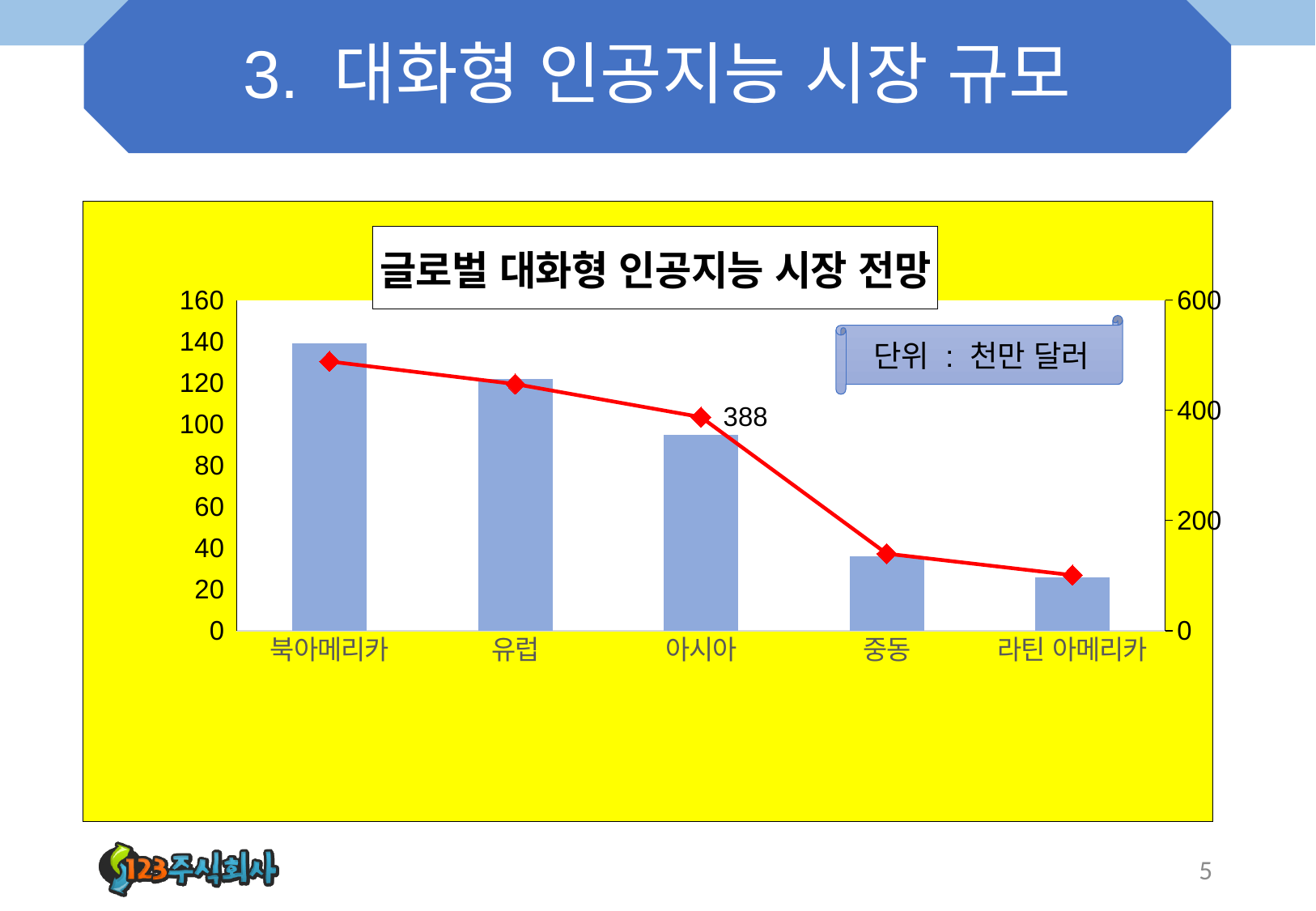

# 3. 대화형 인공지능 시장 규모

### Chart: 글로벌 대화형 인공지능 시장 전망

| Category | 2019년 | 2024년 |
|---|---|---|
| 북아메리카 | 139.0 | 489.0 |
| 유럽 | 122.0 | 448.0 |
| 아시아 | 95.0 | 388.0 |
| 중동 | 36.0 | 140.0 |
| 라틴 아메리카 | 26.0 | 101.0 |
단위 : 천만 달러
5